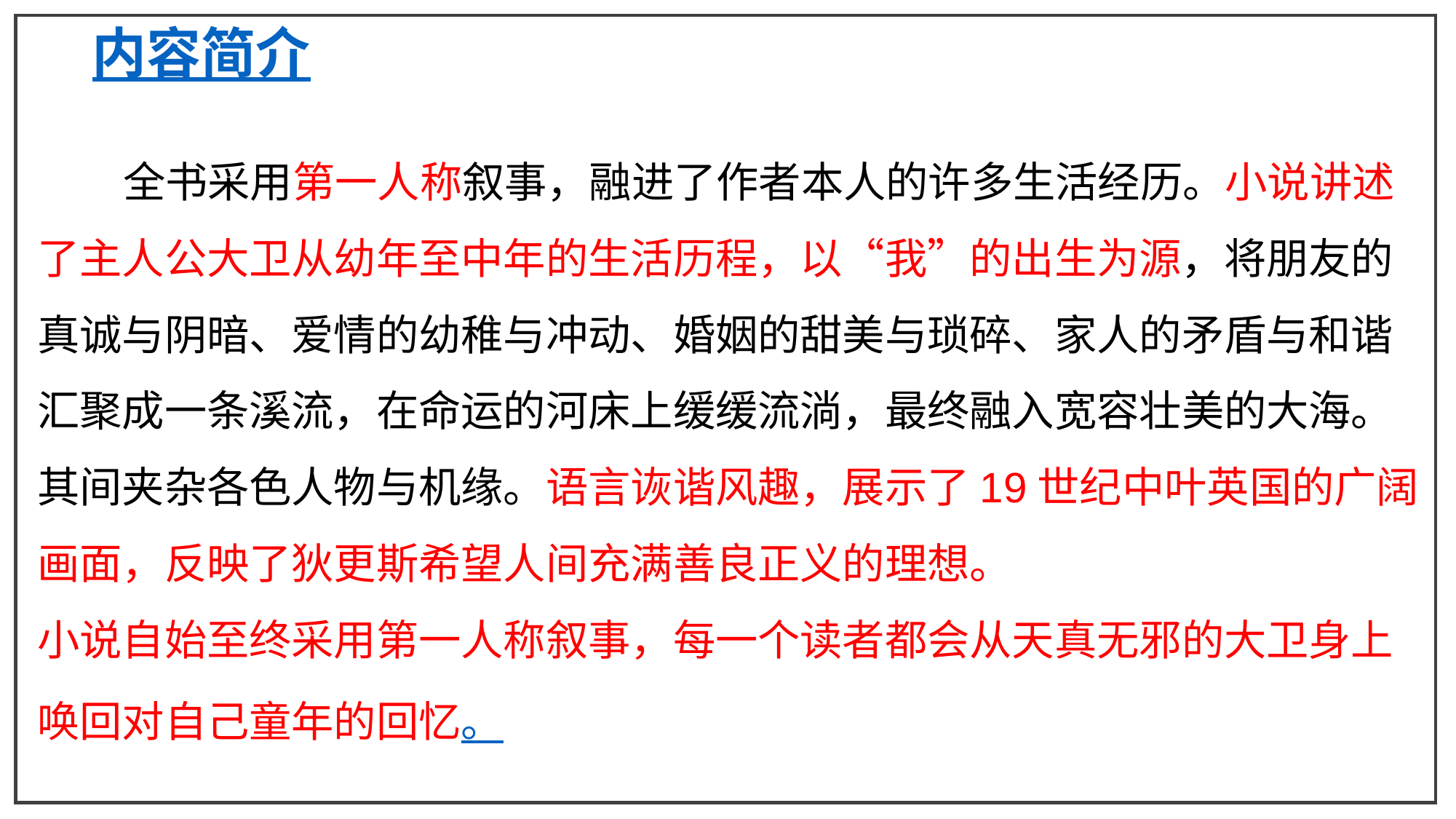

内容简介

        全书采用第一人称叙事，融进了作者本人的许多生活经历。小说讲述了主人公大卫从幼年至中年的生活历程，以“我”的出生为源，将朋友的真诚与阴暗、爱情的幼稚与冲动、婚姻的甜美与琐碎、家人的矛盾与和谐汇聚成一条溪流，在命运的河床上缓缓流淌，最终融入宽容壮美的大海。其间夹杂各色人物与机缘。语言诙谐风趣，展示了19世纪中叶英国的广阔画面，反映了狄更斯希望人间充满善良正义的理想。
小说自始至终采用第一人称叙事，每一个读者都会从天真无邪的大卫身上唤回对自己童年的回忆。